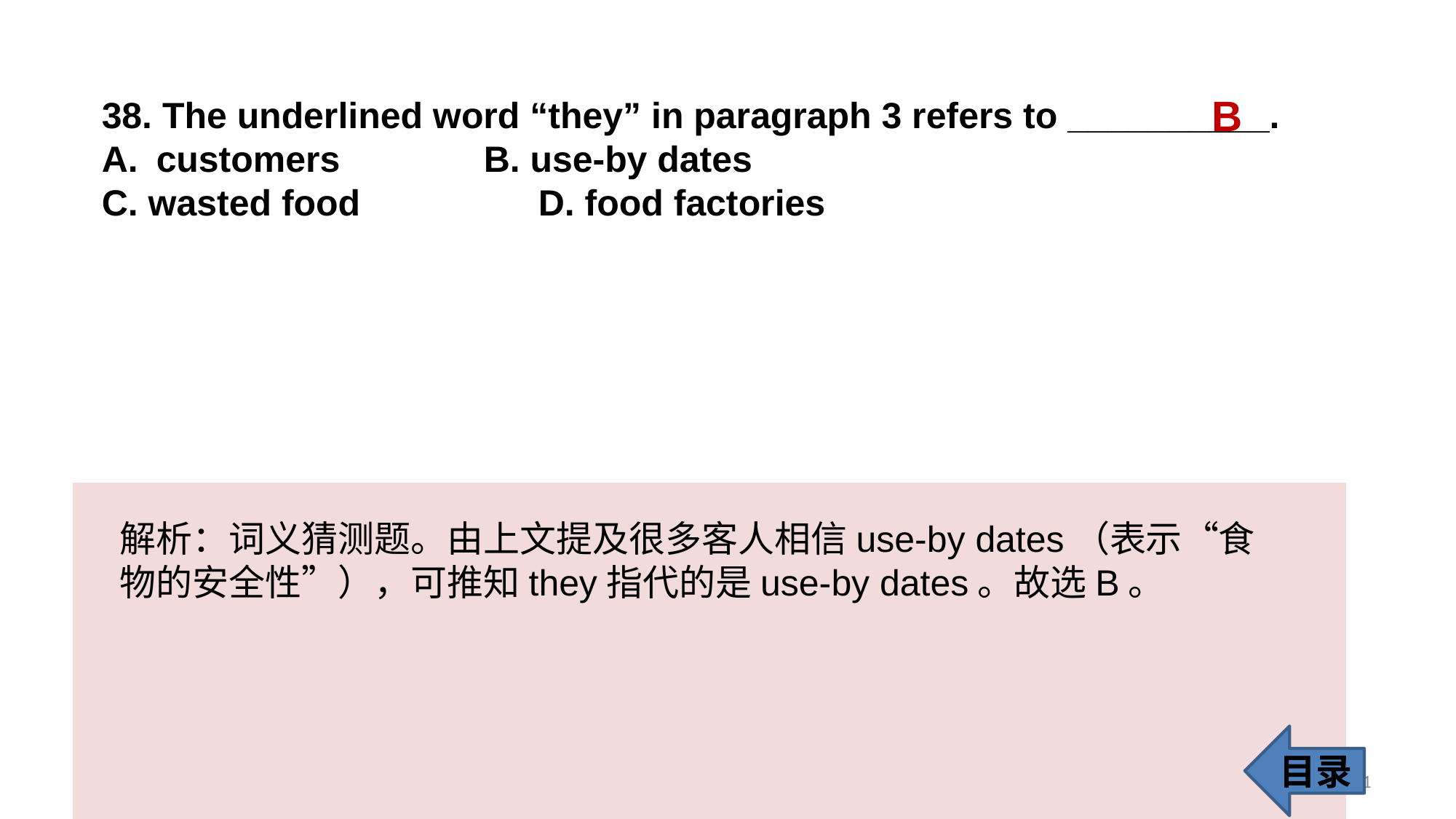

B
38. The underlined word “they” in paragraph 3 refers to __________.
customers 		B. use-by dates
C. wasted food 		D. food factories

解析：词义猜测题。由上文提及很多客人相信use-by dates（表示“食物的安全性”），可推知they指代的是use-by dates。故选B。
目录
41